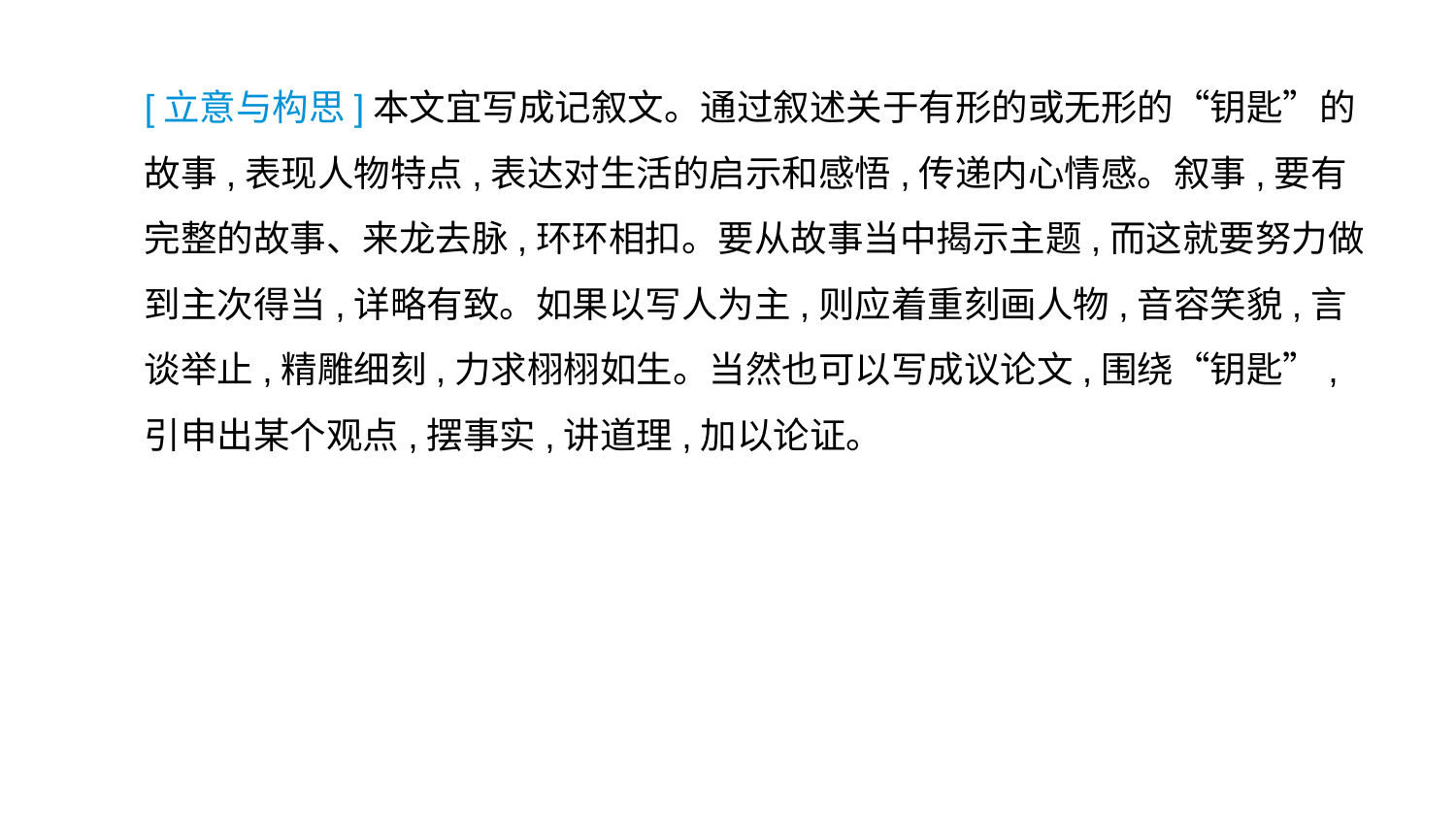

[立意与构思]本文宜写成记叙文。通过叙述关于有形的或无形的“钥匙”的故事,表现人物特点,表达对生活的启示和感悟,传递内心情感。叙事,要有完整的故事、来龙去脉,环环相扣。要从故事当中揭示主题,而这就要努力做到主次得当,详略有致。如果以写人为主,则应着重刻画人物,音容笑貌,言谈举止,精雕细刻,力求栩栩如生。当然也可以写成议论文,围绕“钥匙”,引申出某个观点,摆事实,讲道理,加以论证。